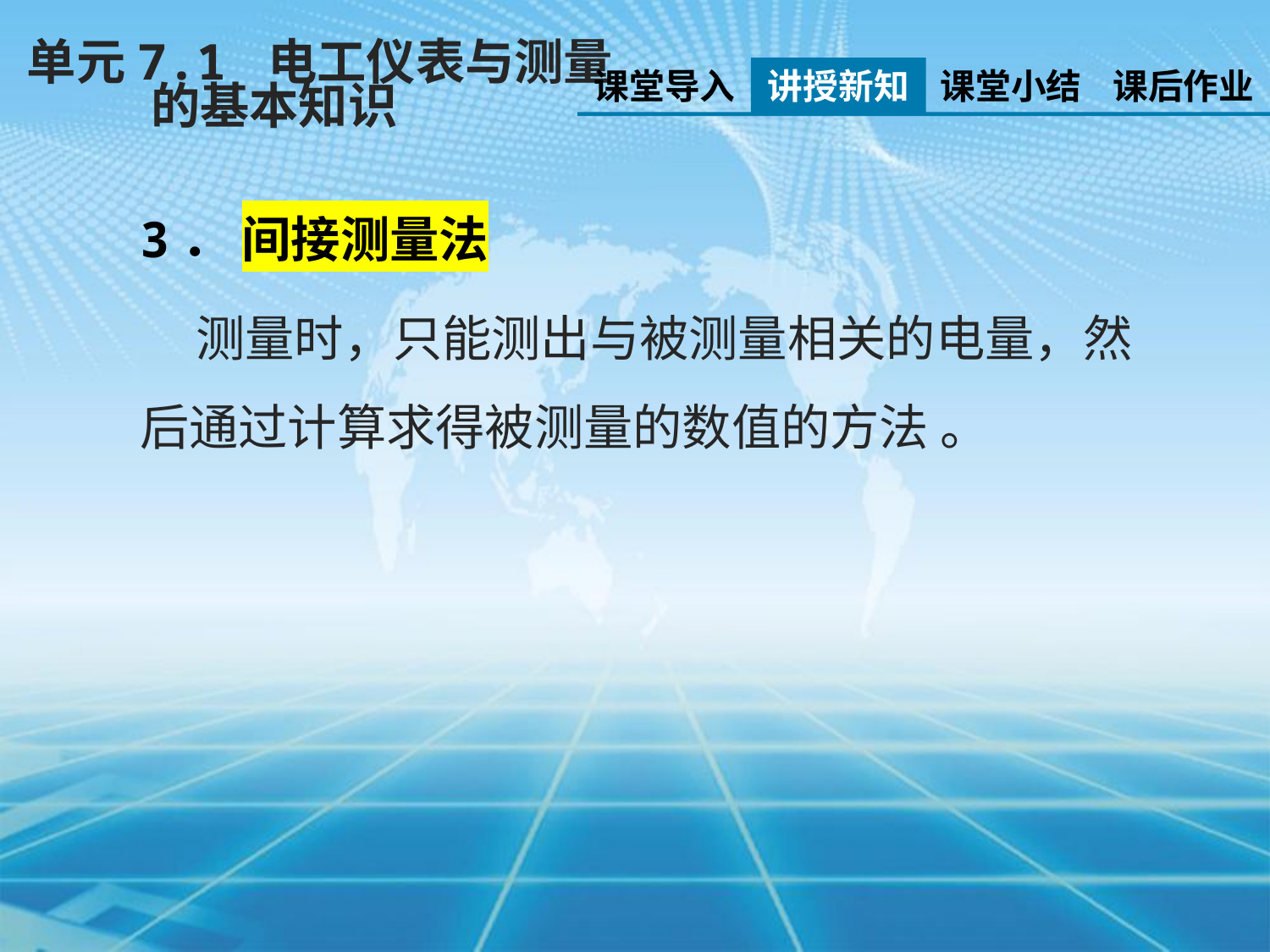

单元7.1 电工仪表与测量
          的基本知识
课堂导入
讲授新知
课堂小结
课后作业
3． 间接测量法
    测量时，只能测出与被测量相关的电量，然后通过计算求得被测量的数值的方法 。